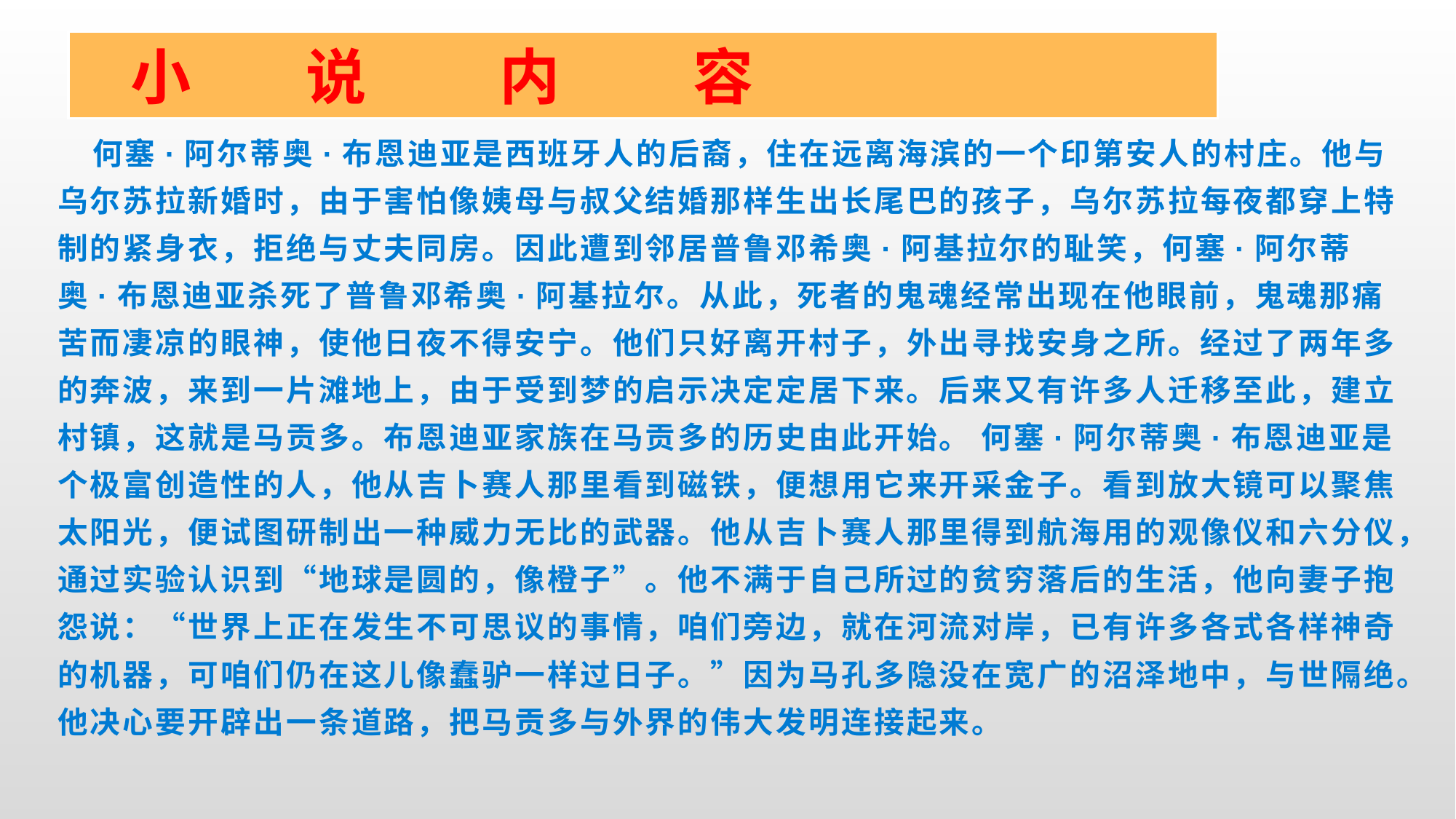

# 小      说       内       容
   何塞·阿尔蒂奥·布恩迪亚是西班牙人的后裔，住在远离海滨的一个印第安人的村庄。他与乌尔苏拉新婚时，由于害怕像姨母与叔父结婚那样生出长尾巴的孩子，乌尔苏拉每夜都穿上特制的紧身衣，拒绝与丈夫同房。因此遭到邻居普鲁邓希奥·阿基拉尔的耻笑，何塞·阿尔蒂奥·布恩迪亚杀死了普鲁邓希奥·阿基拉尔。从此，死者的鬼魂经常出现在他眼前，鬼魂那痛苦而凄凉的眼神，使他日夜不得安宁。他们只好离开村子，外出寻找安身之所。经过了两年多的奔波，来到一片滩地上，由于受到梦的启示决定定居下来。后来又有许多人迁移至此，建立村镇，这就是马贡多。布恩迪亚家族在马贡多的历史由此开始。 何塞·阿尔蒂奥·布恩迪亚是个极富创造性的人，他从吉卜赛人那里看到磁铁，便想用它来开采金子。看到放大镜可以聚焦太阳光，便试图研制出一种威力无比的武器。他从吉卜赛人那里得到航海用的观像仪和六分仪，通过实验认识到“地球是圆的，像橙子”。他不满于自己所过的贫穷落后的生活，他向妻子抱怨说：“世界上正在发生不可思议的事情，咱们旁边，就在河流对岸，已有许多各式各样神奇的机器，可咱们仍在这儿像蠢驴一样过日子。”因为马孔多隐没在宽广的沼泽地中，与世隔绝。他决心要开辟出一条道路，把马贡多与外界的伟大发明连接起来。